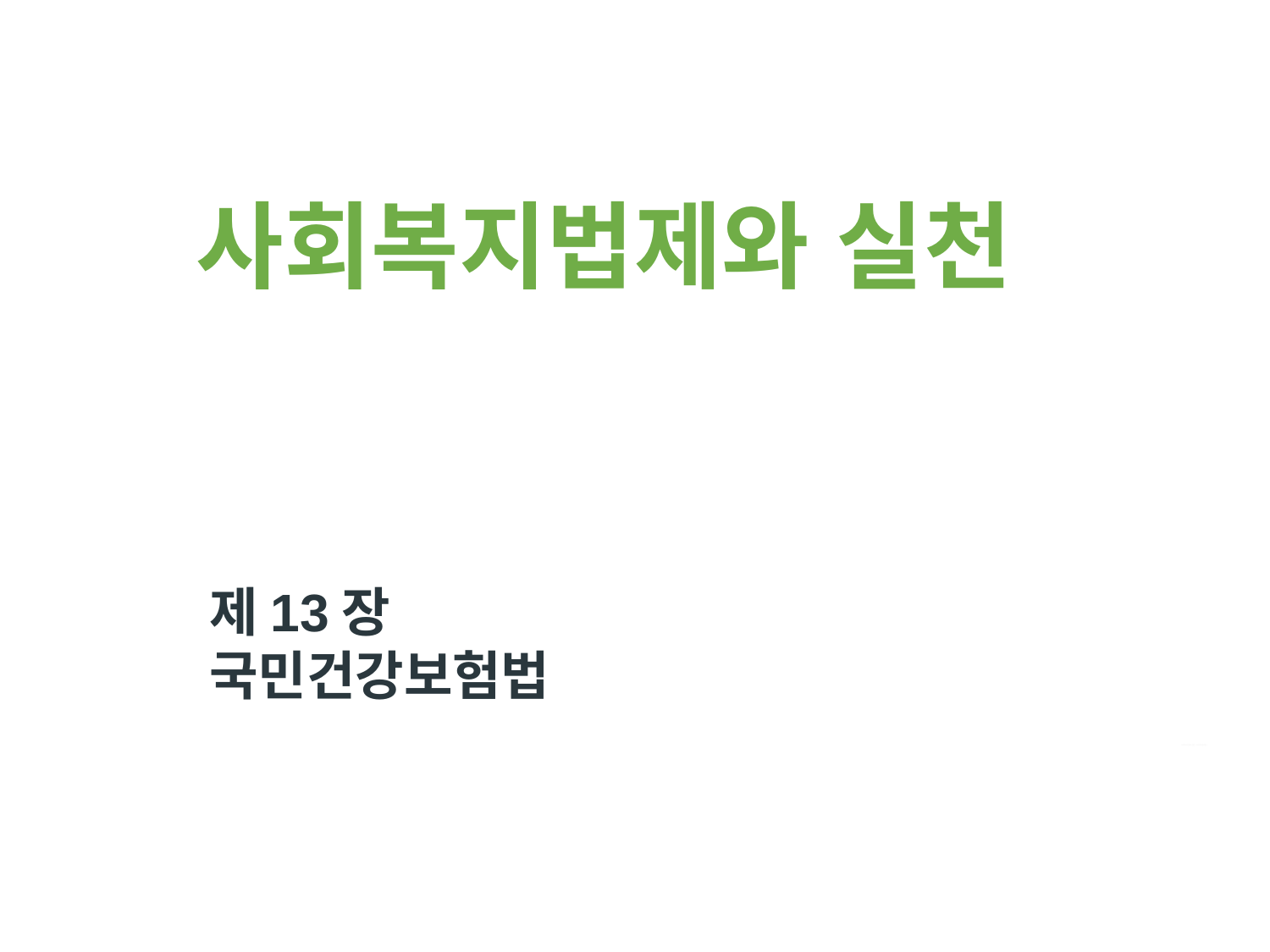

사회복지법제와 실천
제13장
국민건강보험법
사회복지법제와 실천(사회복지법제론)